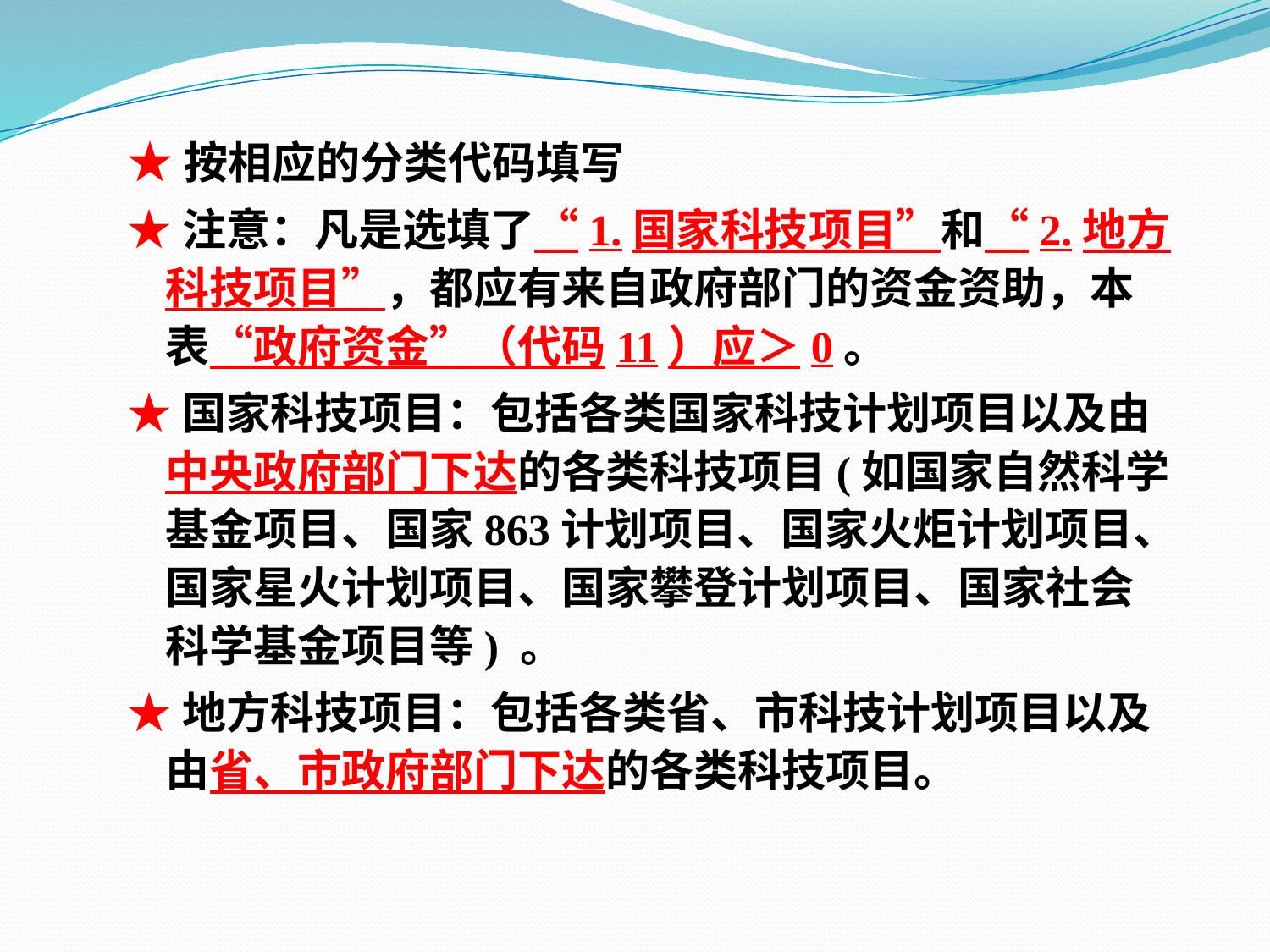

★按相应的分类代码填写
★注意：凡是选填了“1.国家科技项目”和“2.地方科技项目”，都应有来自政府部门的资金资助，本表“政府资金”（代码11）应＞0。
★国家科技项目：包括各类国家科技计划项目以及由中央政府部门下达的各类科技项目(如国家自然科学基金项目、国家863计划项目、国家火炬计划项目、国家星火计划项目、国家攀登计划项目、国家社会科学基金项目等) 。
★地方科技项目：包括各类省、市科技计划项目以及由省、市政府部门下达的各类科技项目。
43